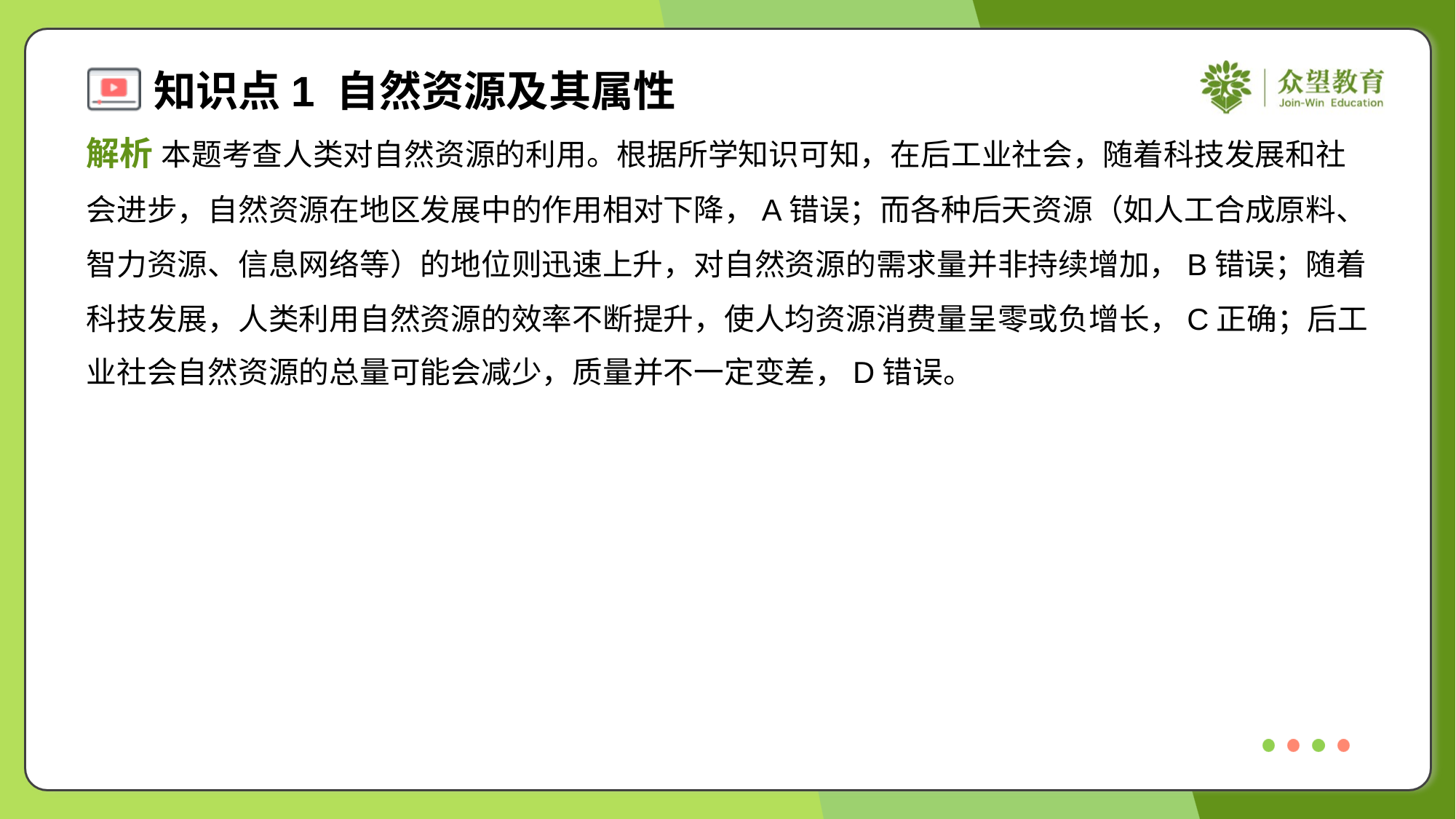

解析 本题考查人类对自然资源的利用。根据所学知识可知，在后工业社会，随着科技发展和社
会进步，自然资源在地区发展中的作用相对下降，A错误；而各种后天资源（如人工合成原料、
智力资源、信息网络等）的地位则迅速上升，对自然资源的需求量并非持续增加，B错误；随着
科技发展，人类利用自然资源的效率不断提升，使人均资源消费量呈零或负增长，C正确；后工
业社会自然资源的总量可能会减少，质量并不一定变差，D错误。